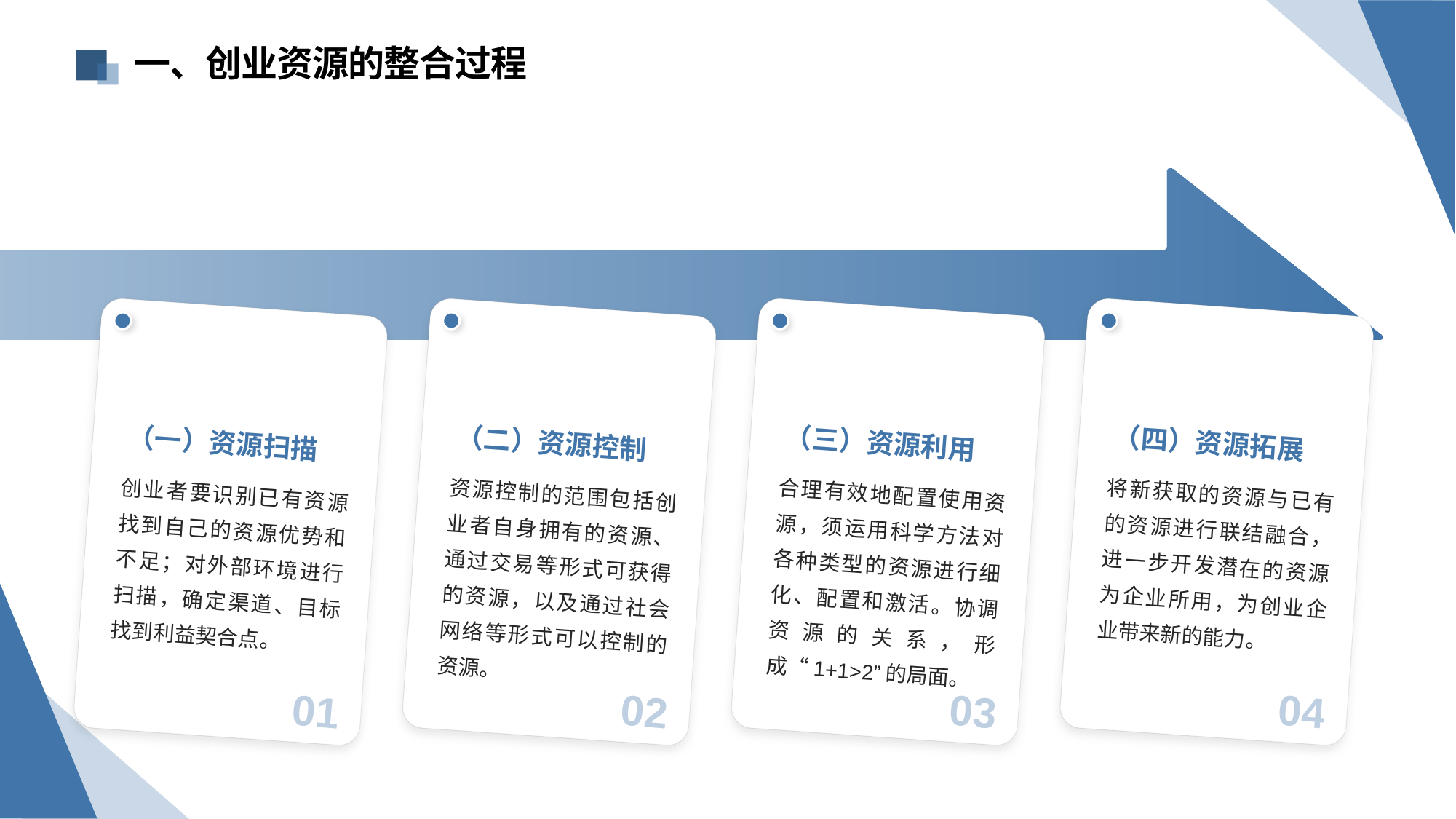

一、创业资源的整合过程

（一）资源扫描
（二）资源控制
（三）资源利用
（四）资源拓展
创业者要识别已有资源找到自己的资源优势和不足；对外部环境进行扫描，确定渠道、目标找到利益契合点。
资源控制的范围包括创业者自身拥有的资源、通过交易等形式可获得的资源，以及通过社会网络等形式可以控制的资源。
合理有效地配置使用资源，须运用科学方法对各种类型的资源进行细化、配置和激活。协调资源的关系，形成“1+1>2”的局面。
将新获取的资源与已有的资源进行联结融合，进一步开发潜在的资源为企业所用，为创业企业带来新的能力。
01
02
03
04